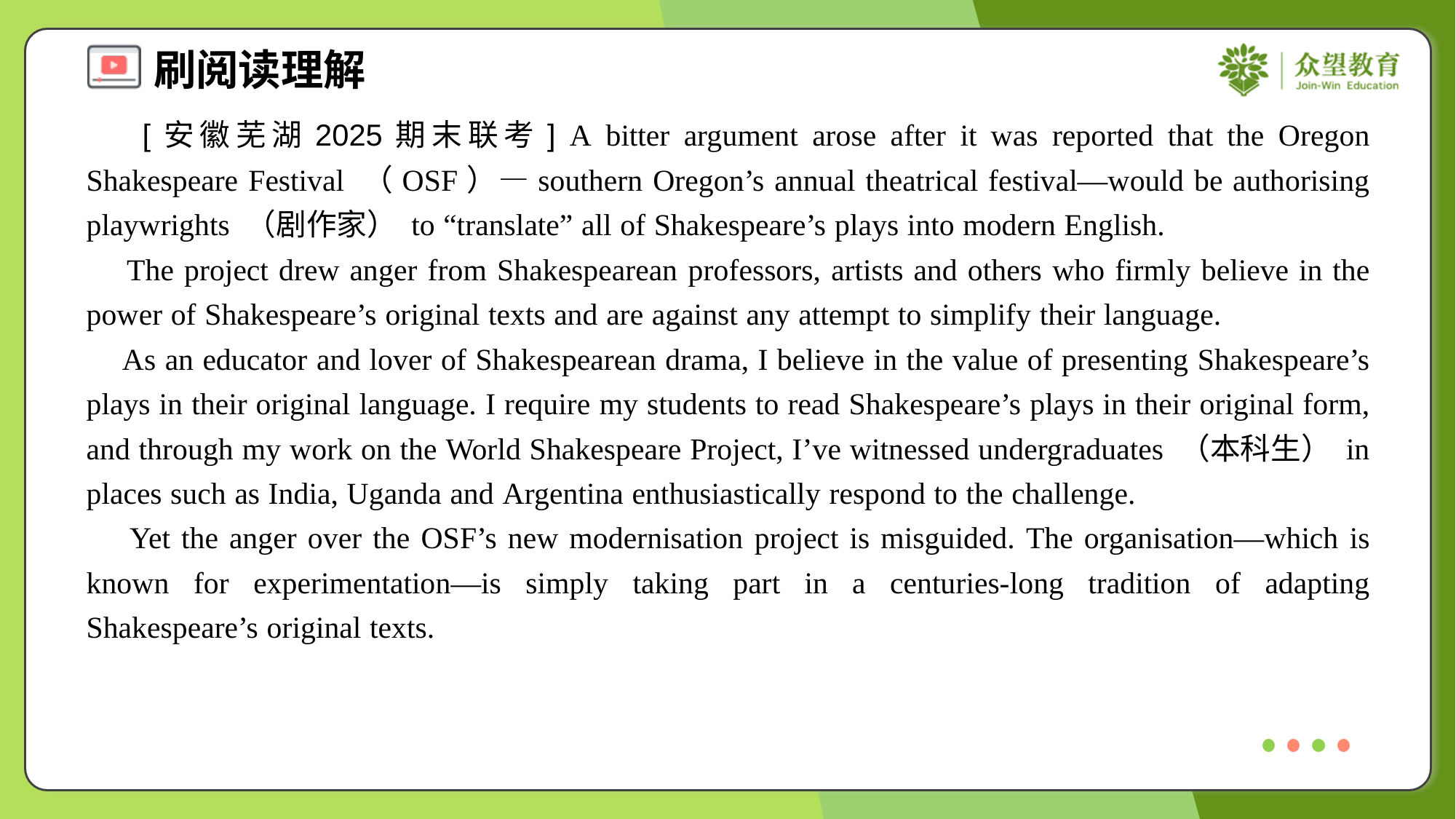

[安徽芜湖2025期末联考] A bitter argument arose after it was reported that the Oregon Shakespeare Festival （OSF）—southern Oregon’s annual theatrical festival—would be authorising playwrights （剧作家） to “translate” all of Shakespeare’s plays into modern English.
    The project drew anger from Shakespearean professors, artists and others who firmly believe in the power of Shakespeare’s original texts and are against any attempt to simplify their language.
    As an educator and lover of Shakespearean drama, I believe in the value of presenting Shakespeare’s plays in their original language. I require my students to read Shakespeare’s plays in their original form, and through my work on the World Shakespeare Project, I’ve witnessed undergraduates （本科生） in places such as India, Uganda and Argentina enthusiastically respond to the challenge.
    Yet the anger over the OSF’s new modernisation project is misguided. The organisation—which is known for experimentation—is simply taking part in a centuries-long tradition of adapting Shakespeare’s original texts.